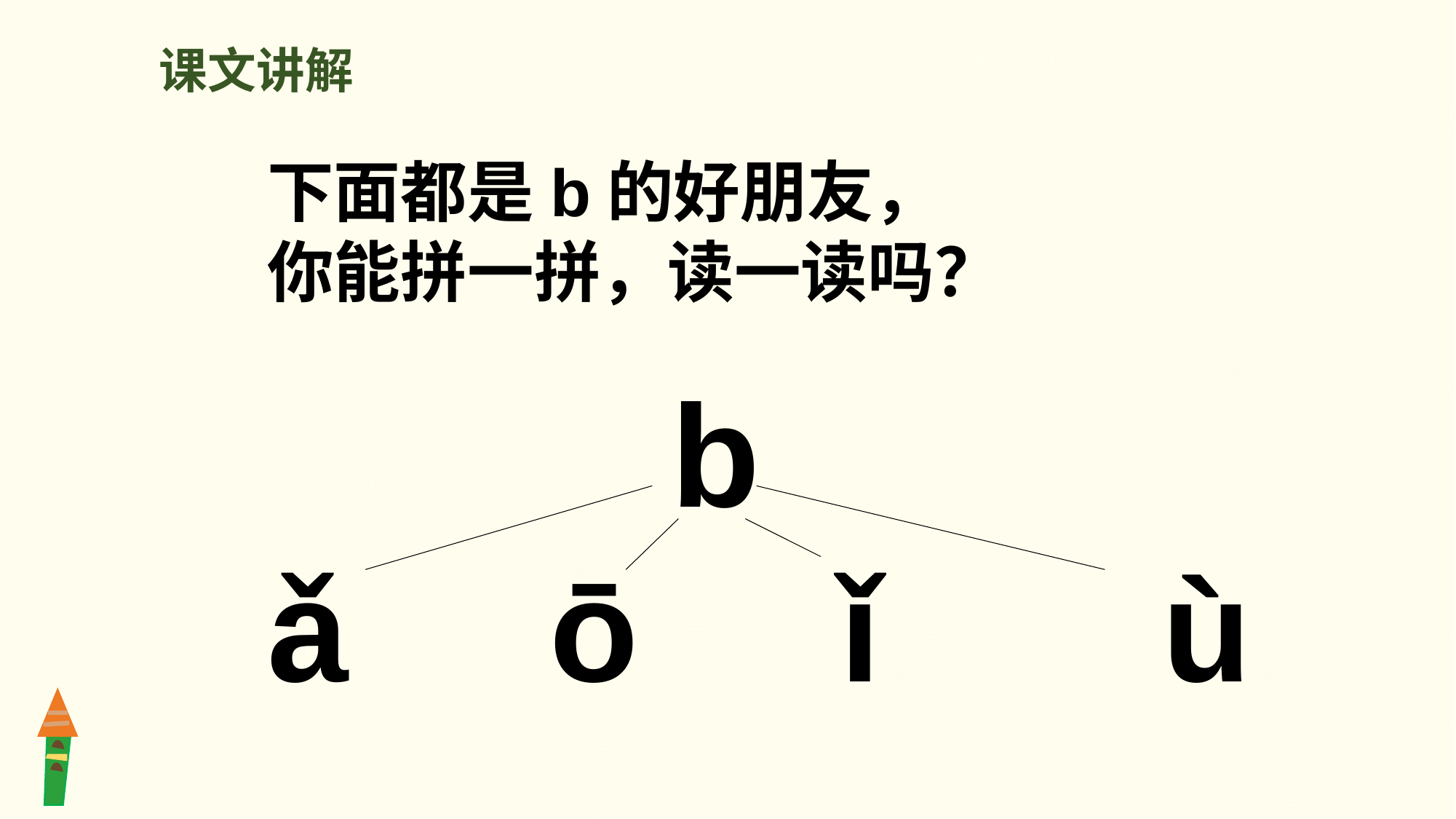

课文讲解
下面都是b的好朋友，
你能拼一拼，读一读吗？

          b
ǎ     ō     ǐ       ù